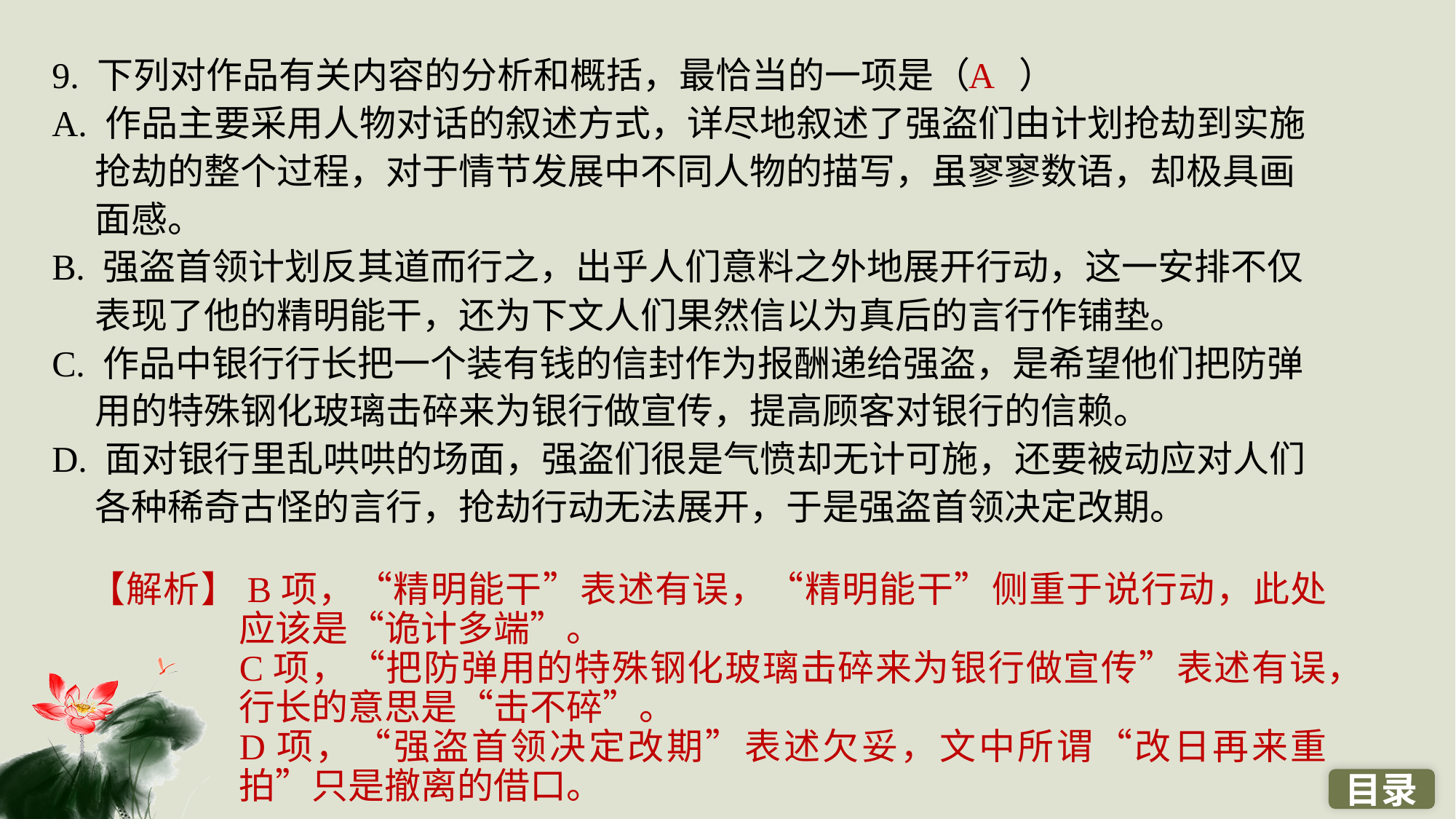

9. 下列对作品有关内容的分析和概括，最恰当的一项是（      ）
A. 作品主要采用人物对话的叙述方式，详尽地叙述了强盗们由计划抢劫到实施抢劫的整个过程，对于情节发展中不同人物的描写，虽寥寥数语，却极具画面感。
B. 强盗首领计划反其道而行之，出乎人们意料之外地展开行动，这一安排不仅表现了他的精明能干，还为下文人们果然信以为真后的言行作铺垫。
C. 作品中银行行长把一个装有钱的信封作为报酬递给强盗，是希望他们把防弹用的特殊钢化玻璃击碎来为银行做宣传，提高顾客对银行的信赖。
D. 面对银行里乱哄哄的场面，强盗们很是气愤却无计可施，还要被动应对人们各种稀奇古怪的言行，抢劫行动无法展开，于是强盗首领决定改期。
A
【解析】B项，“精明能干”表述有误，“精明能干”侧重于说行动，此处应该是“诡计多端”。
C项，“把防弹用的特殊钢化玻璃击碎来为银行做宣传”表述有误，行长的意思是“击不碎”。
D项，“强盗首领决定改期”表述欠妥，文中所谓“改日再来重拍”只是撤离的借口。